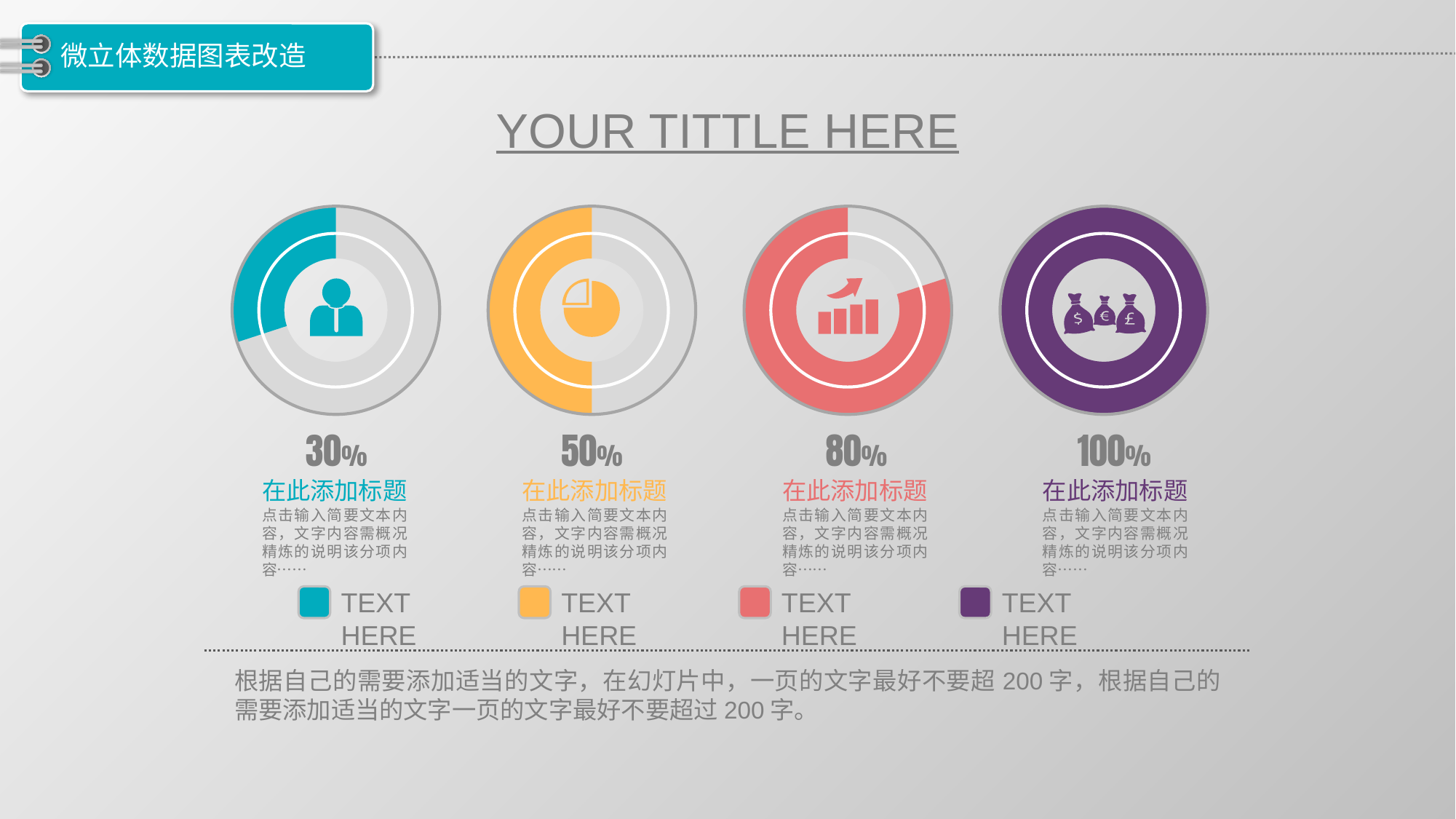

# 微立体数据图表改造
YOUR TITTLE HERE

### Chart

| Category | 列1 |
|---|---|
| 第一季度 | 70.0 |
| 第二季度 | 30.0 |

### Chart

| Category | 列1 |
|---|---|
| 第一季度 | 50.0 |
| 第二季度 | 50.0 |

### Chart

| Category | 列1 |
|---|---|
| 第一季度 | 20.0 |
| 第二季度 | 80.0 |

### Chart

| Category | 列1 |
|---|---|
| 第一季度 | 0.0 |
| 第二季度 | 100.0 |

30%
50%
80%
100%
在此添加标题
点击输入简要文本内容，文字内容需概况精炼的说明该分项内容……
在此添加标题
点击输入简要文本内容，文字内容需概况精炼的说明该分项内容……
在此添加标题
点击输入简要文本内容，文字内容需概况精炼的说明该分项内容……
在此添加标题
点击输入简要文本内容，文字内容需概况精炼的说明该分项内容……
TEXT HERE

TEXT HERE

TEXT HERE

TEXT HERE

根据自己的需要添加适当的文字，在幻灯片中，一页的文字最好不要超200字，根据自己的需要添加适当的文字一页的文字最好不要超过200字。